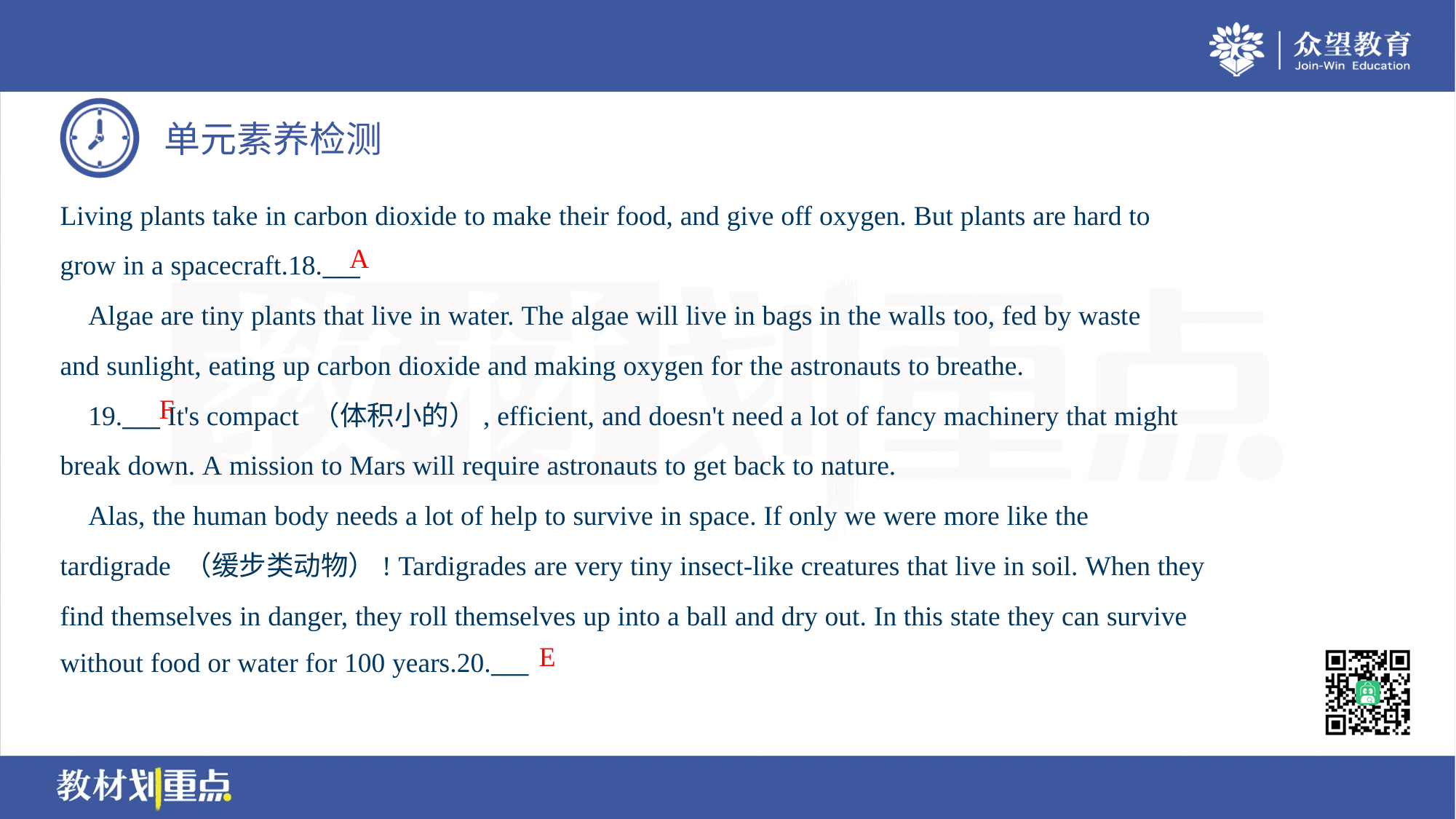

Living plants take in carbon dioxide to make their food, and give off oxygen. But plants are hard to
grow in a spacecraft.18.___
    Algae are tiny plants that live in water. The algae will live in bags in the walls too, fed by waste
and sunlight, eating up carbon dioxide and making oxygen for the astronauts to breathe.
    19.___ It's compact （体积小的）, efficient, and doesn't need a lot of fancy machinery that might
break down. A mission to Mars will require astronauts to get back to nature.
    Alas, the human body needs a lot of help to survive in space. If only we were more like the
tardigrade （缓步类动物）! Tardigrades are very tiny insect-like creatures that live in soil. When they
find themselves in danger, they roll themselves up into a ball and dry out. In this state they can survive
without food or water for 100 years.20.___
A
F
E